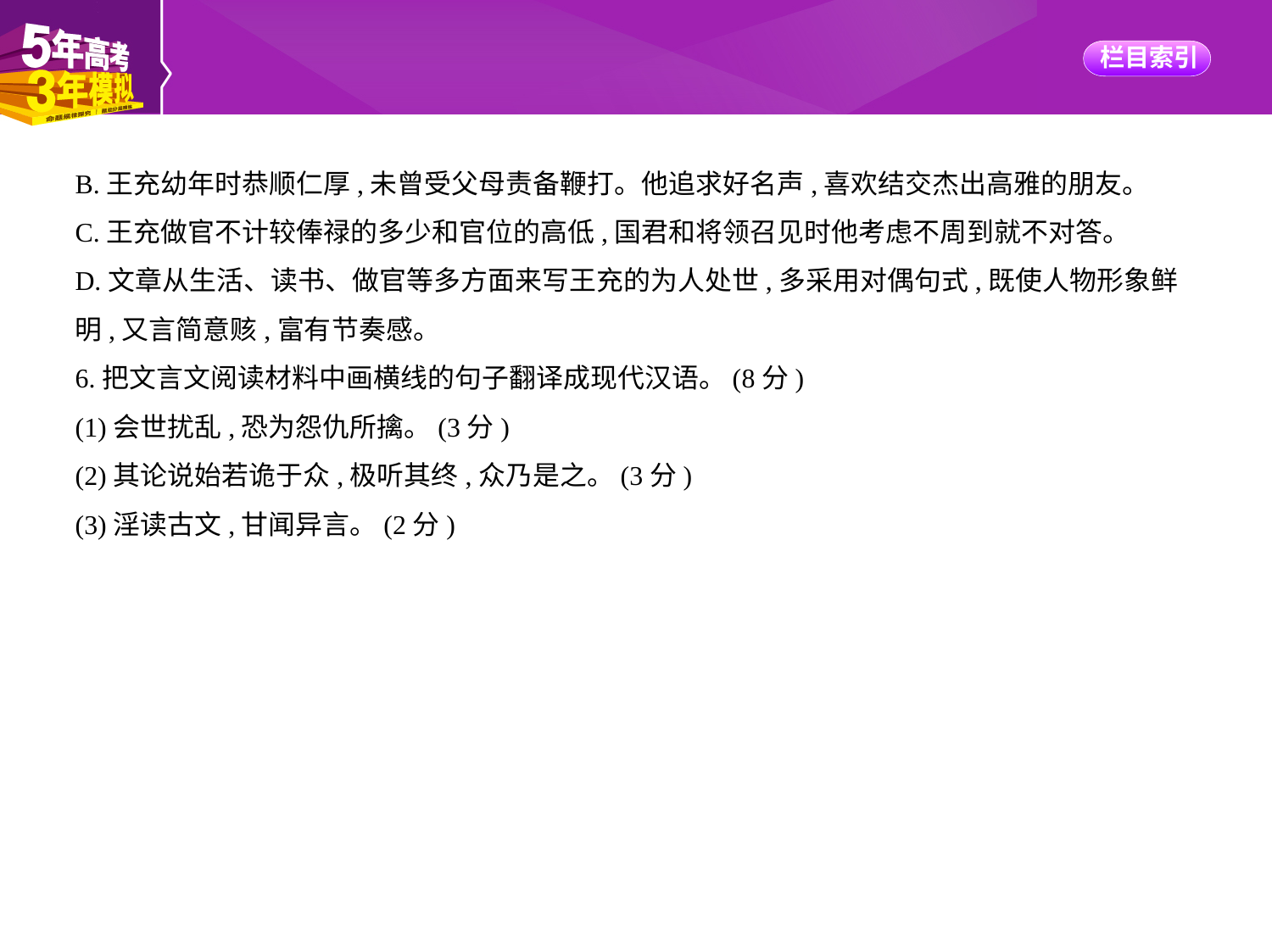

B.王充幼年时恭顺仁厚,未曾受父母责备鞭打。他追求好名声,喜欢结交杰出高雅的朋友。
C.王充做官不计较俸禄的多少和官位的高低,国君和将领召见时他考虑不周到就不对答。
D.文章从生活、读书、做官等多方面来写王充的为人处世,多采用对偶句式,既使人物形象鲜
明,又言简意赅,富有节奏感。
6.把文言文阅读材料中画横线的句子翻译成现代汉语。(8分)
(1)会世扰乱,恐为怨仇所擒。(3分)
(2)其论说始若诡于众,极听其终,众乃是之。(3分)
(3)淫读古文,甘闻异言。(2分)